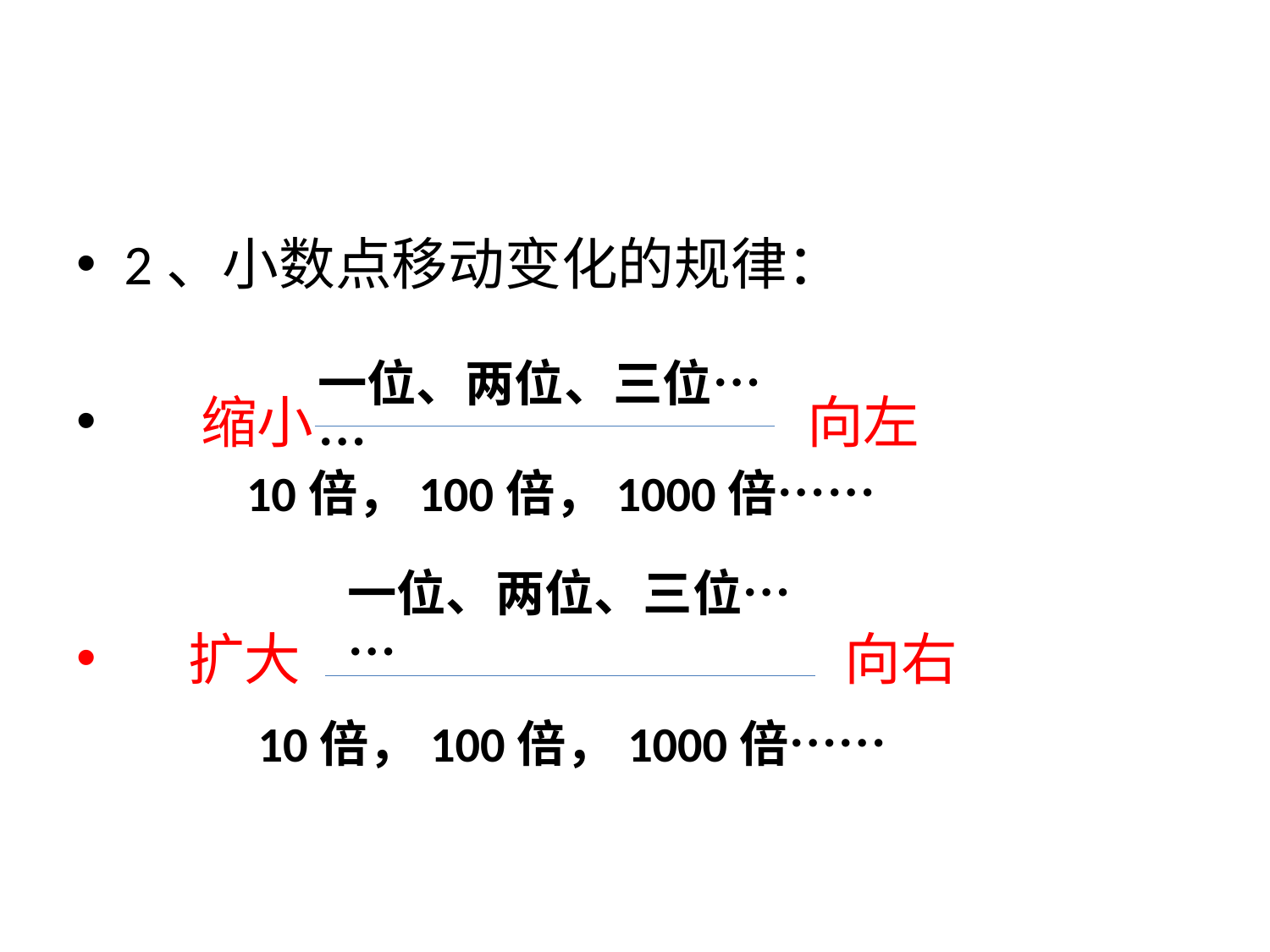

2、小数点移动变化的规律：

     缩小                                       向左

    扩大                                           向右
一位、两位、三位……
10倍，100倍，1000倍……
一位、两位、三位……

10倍，100倍，1000倍……